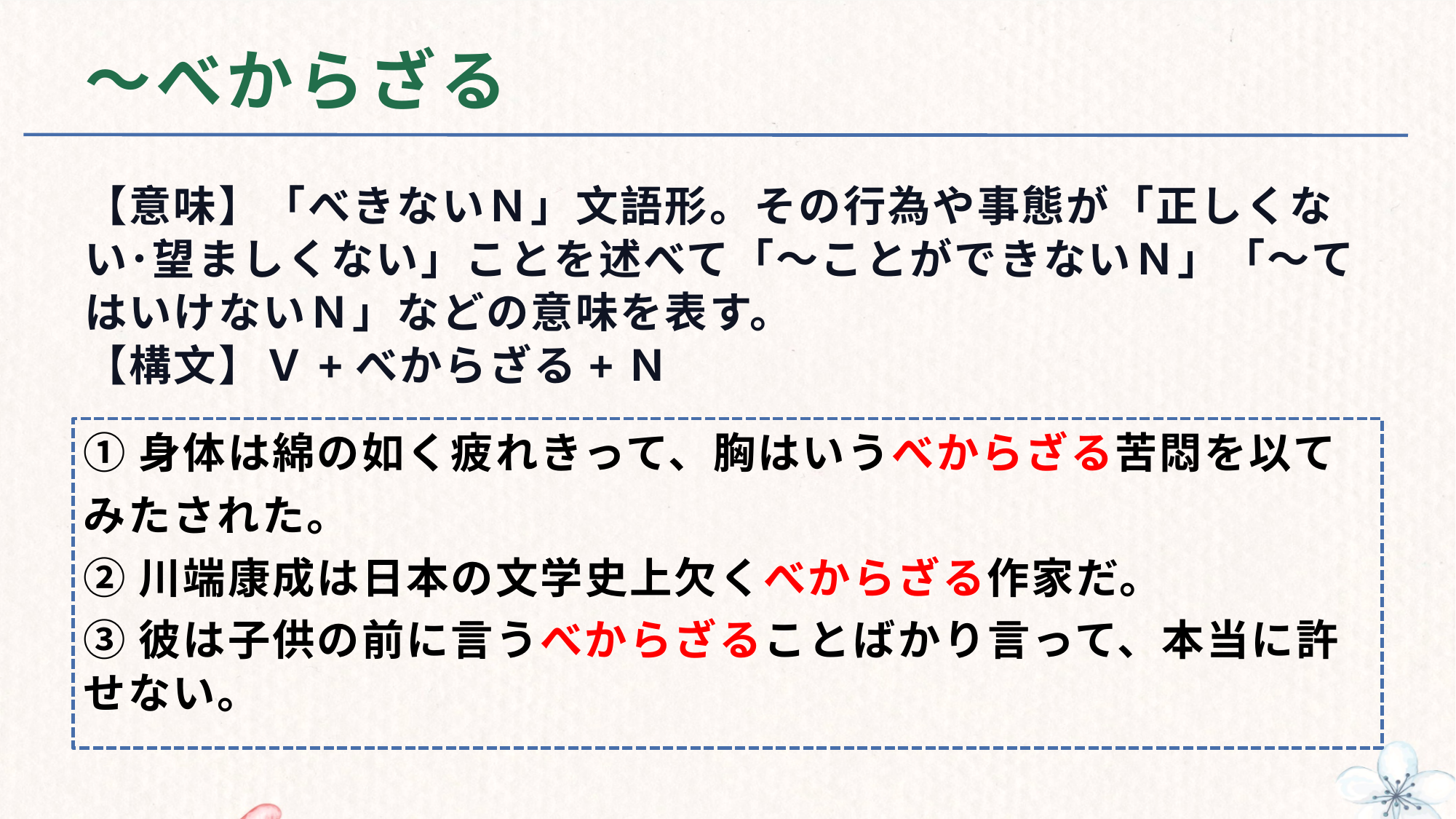

# ～べからざる
【意味】「べきないＮ」文語形。その行為や事態が「正しくない･望ましくない」ことを述べて「～ことができないＮ」「～てはいけないＮ」などの意味を表す。
【構文】Ｖ+べからざる+Ｎ
①身体は綿の如く疲れきって、胸はいうべからざる苦悶を以て
みたされた。
②川端康成は日本の文学史上欠くべからざる作家だ。
③彼は子供の前に言うべからざることばかり言って、本当に許せない。